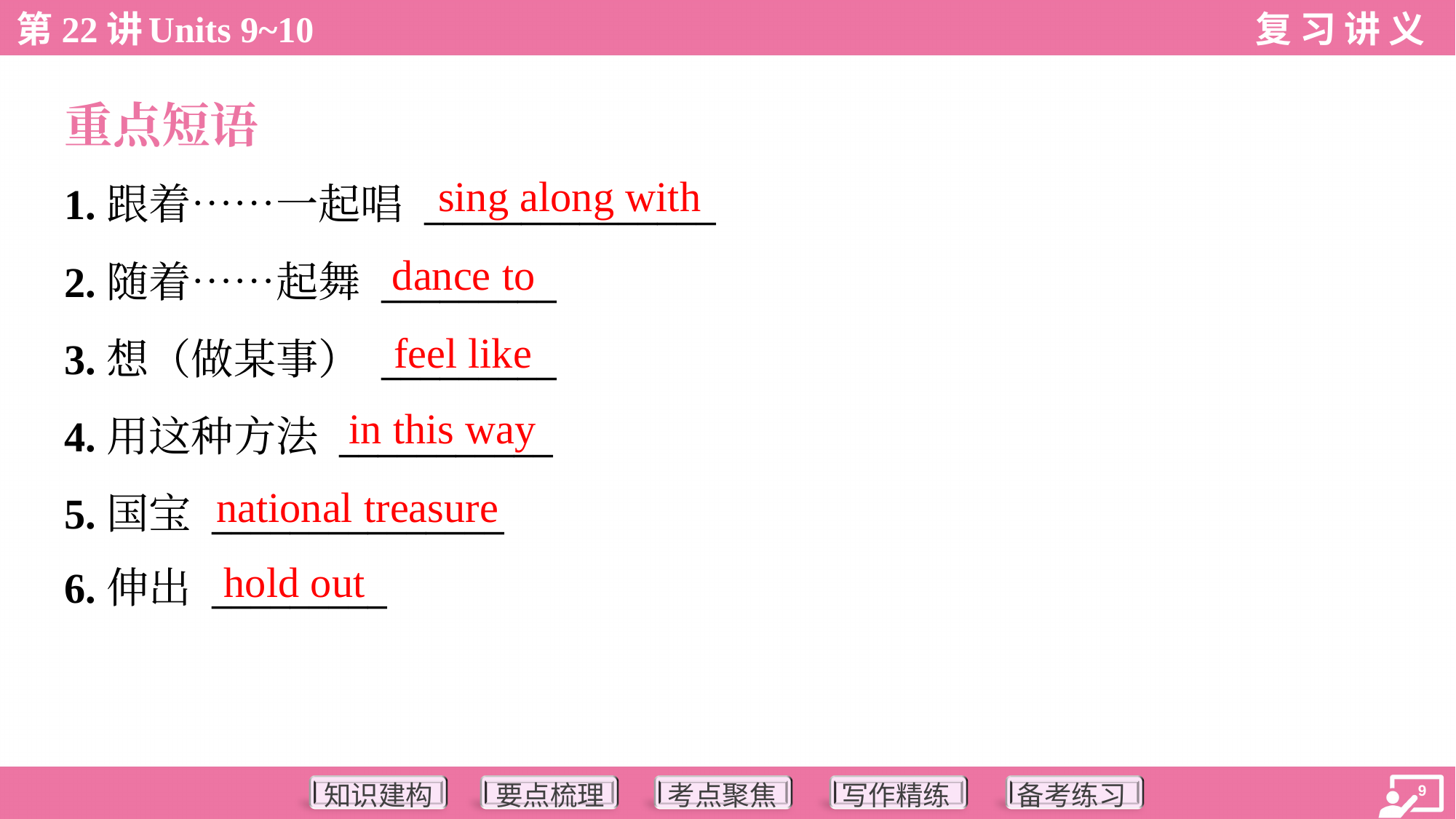

重点短语
sing along with
1.跟着……一起唱 _______________
2.随着……起舞 _________
3.想（做某事） _________
4.用这种方法 ___________
5.国宝 _______________
6.伸出 _________
dance to
feel like
in this way
national treasure
hold out